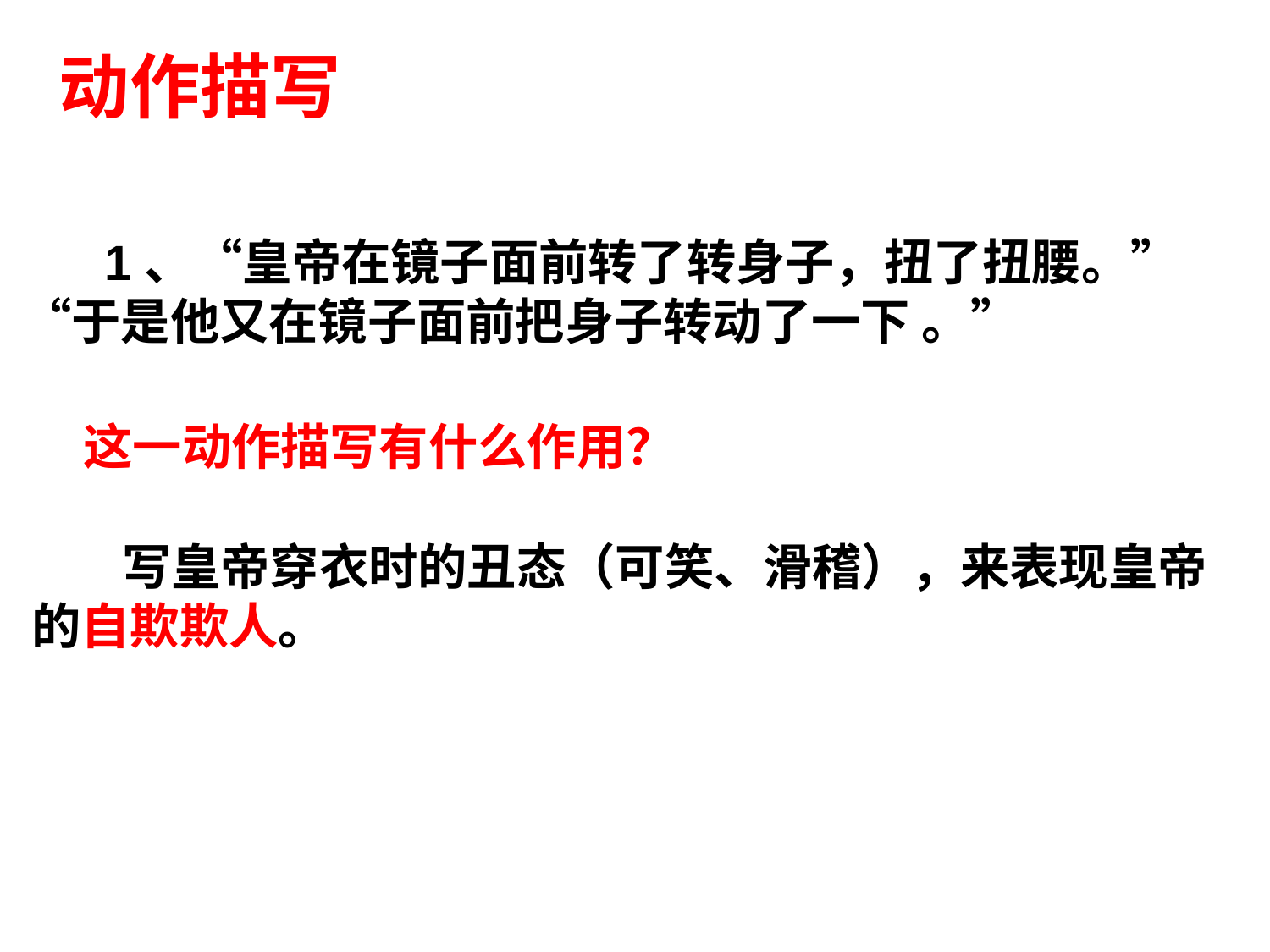

动作描写
      1、“皇帝在镜子面前转了转身子，扭了扭腰。”“于是他又在镜子面前把身子转动了一下 。”
这一动作描写有什么作用？
       写皇帝穿衣时的丑态（可笑、滑稽），来表现皇帝的自欺欺人。